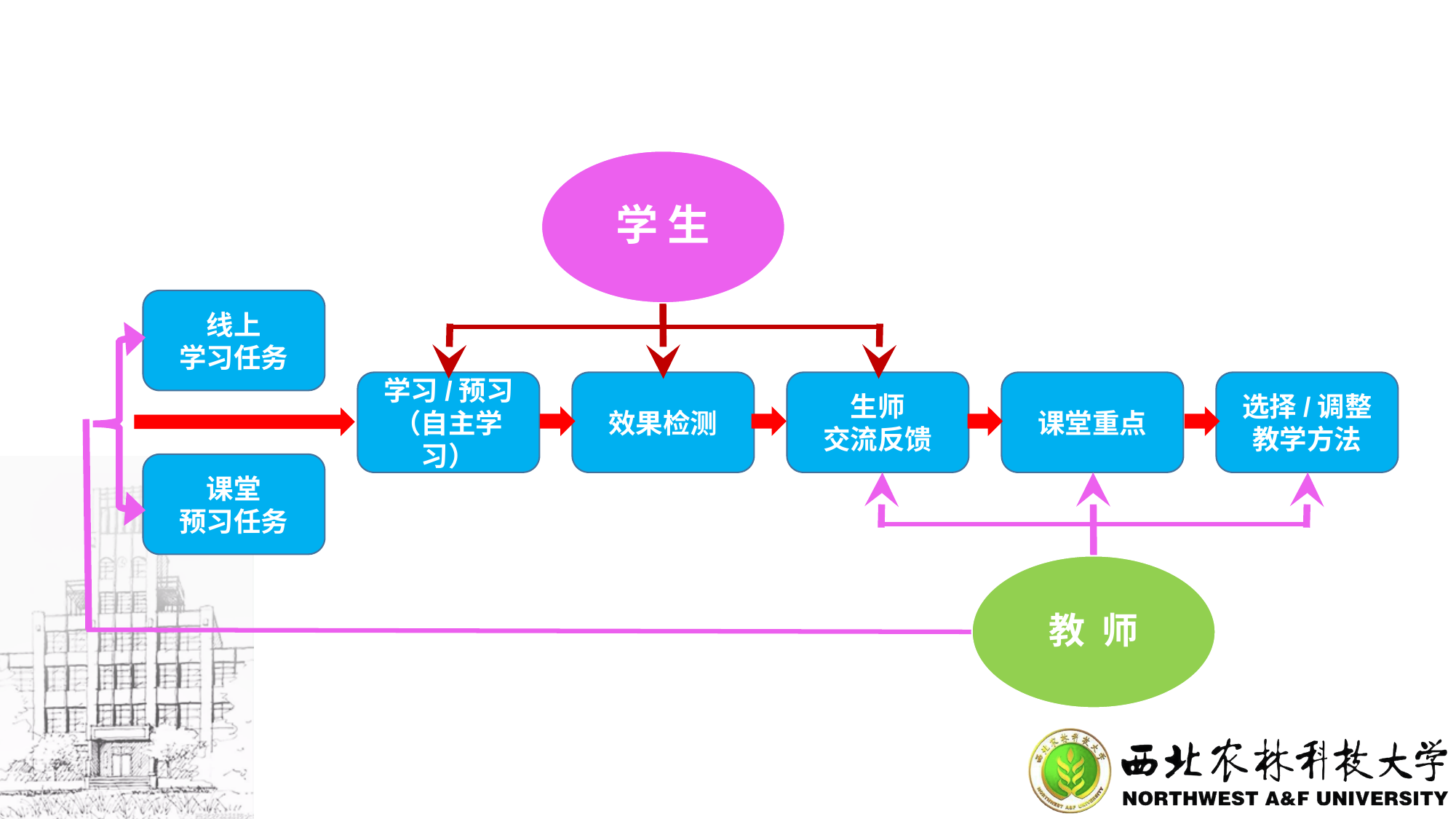

学 生
线上
学习任务
课堂
预习任务

学习/预习
（自主学习）
效果检测
生师
交流反馈
课堂重点
选择/调整
教学方法

教  师